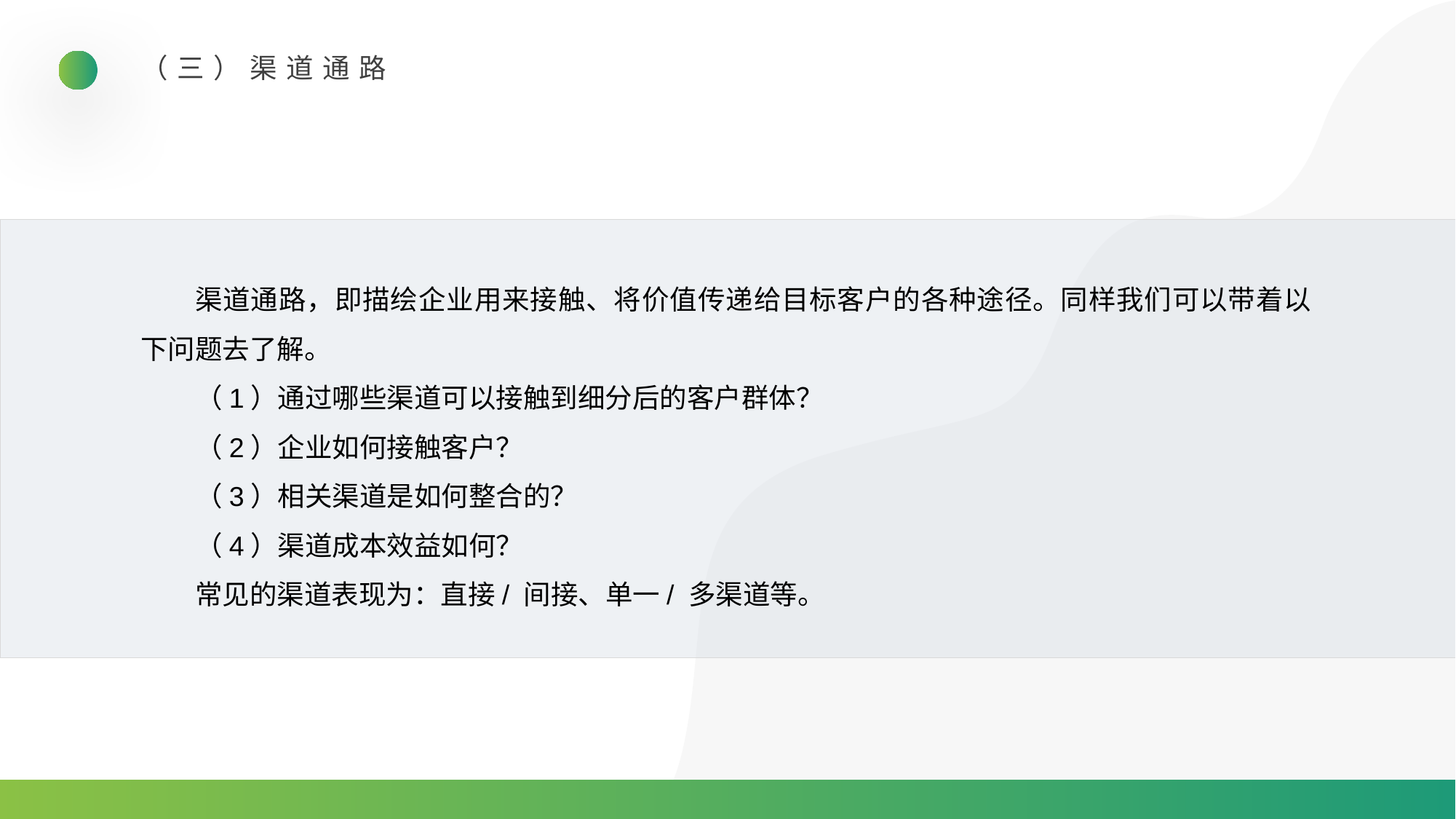

（三）渠道通路

渠道通路，即描绘企业用来接触、将价值传递给目标客户的各种途径。同样我们可以带着以下问题去了解。
（1）通过哪些渠道可以接触到细分后的客户群体？
（2）企业如何接触客户？
（3）相关渠道是如何整合的？
（4）渠道成本效益如何？
常见的渠道表现为：直接/ 间接、单一/ 多渠道等。